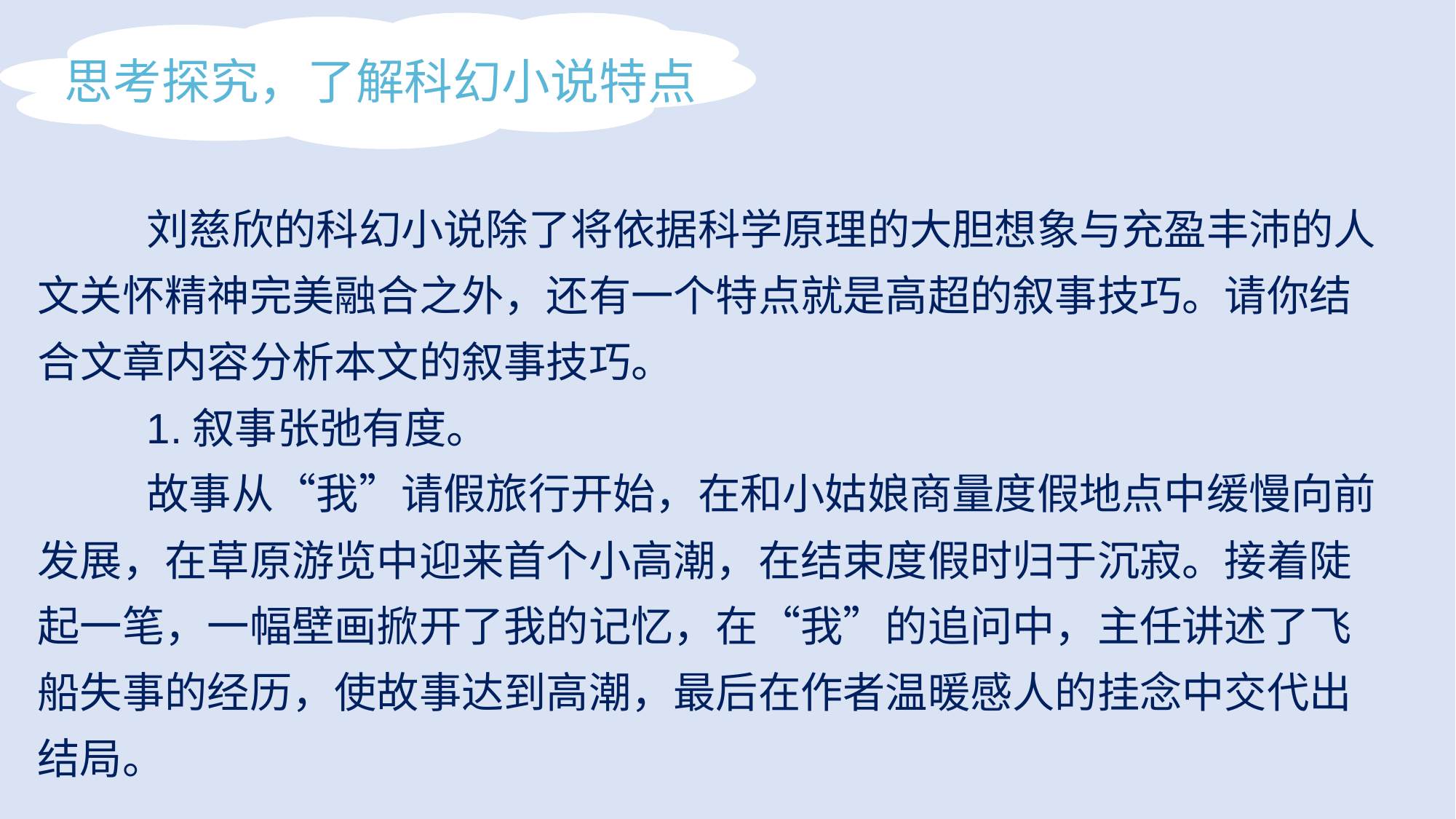

思考探究，了解科幻小说特点
	刘慈欣的科幻小说除了将依据科学原理的大胆想象与充盈丰沛的人文关怀精神完美融合之外，还有一个特点就是高超的叙事技巧。请你结合文章内容分析本文的叙事技巧。
	1.叙事张弛有度。
	故事从“我”请假旅行开始，在和小姑娘商量度假地点中缓慢向前发展，在草原游览中迎来首个小高潮，在结束度假时归于沉寂。接着陡起一笔，一幅壁画掀开了我的记忆，在“我”的追问中，主任讲述了飞船失事的经历，使故事达到高潮，最后在作者温暖感人的挂念中交代出结局。